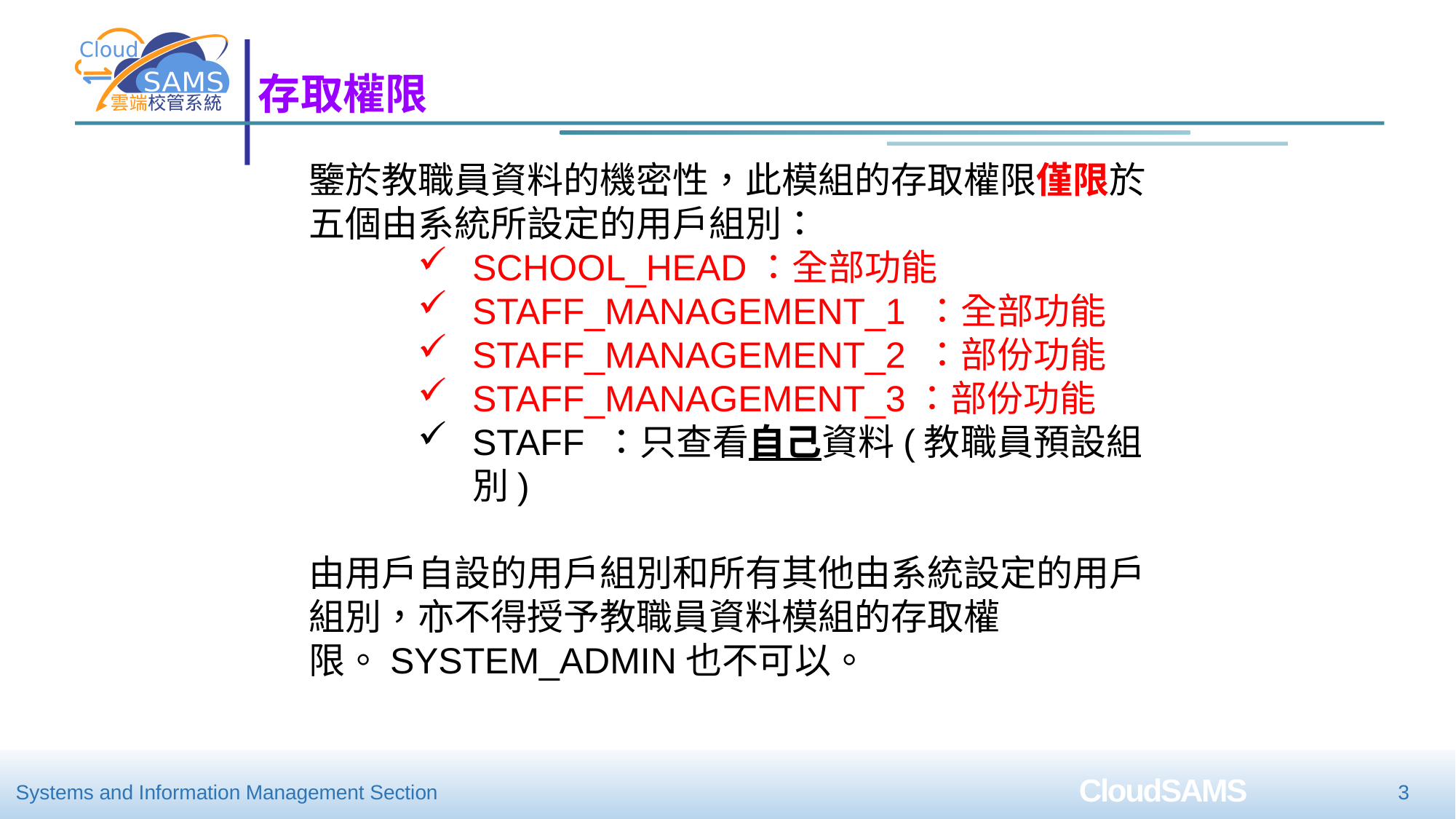

# 存取權限
鑒於教職員資料的機密性，此模組的存取權限僅限於五個由系統所設定的用戶組別：
SCHOOL_HEAD：全部功能
STAFF_MANAGEMENT_1 ：全部功能
STAFF_MANAGEMENT_2 ：部份功能
STAFF_MANAGEMENT_3：部份功能
STAFF ：只查看自己資料(教職員預設組別)

由用戶自設的用戶組別和所有其他由系統設定的用戶組別，亦不得授予教職員資料模組的存取權限。SYSTEM_ADMIN也不可以。
3